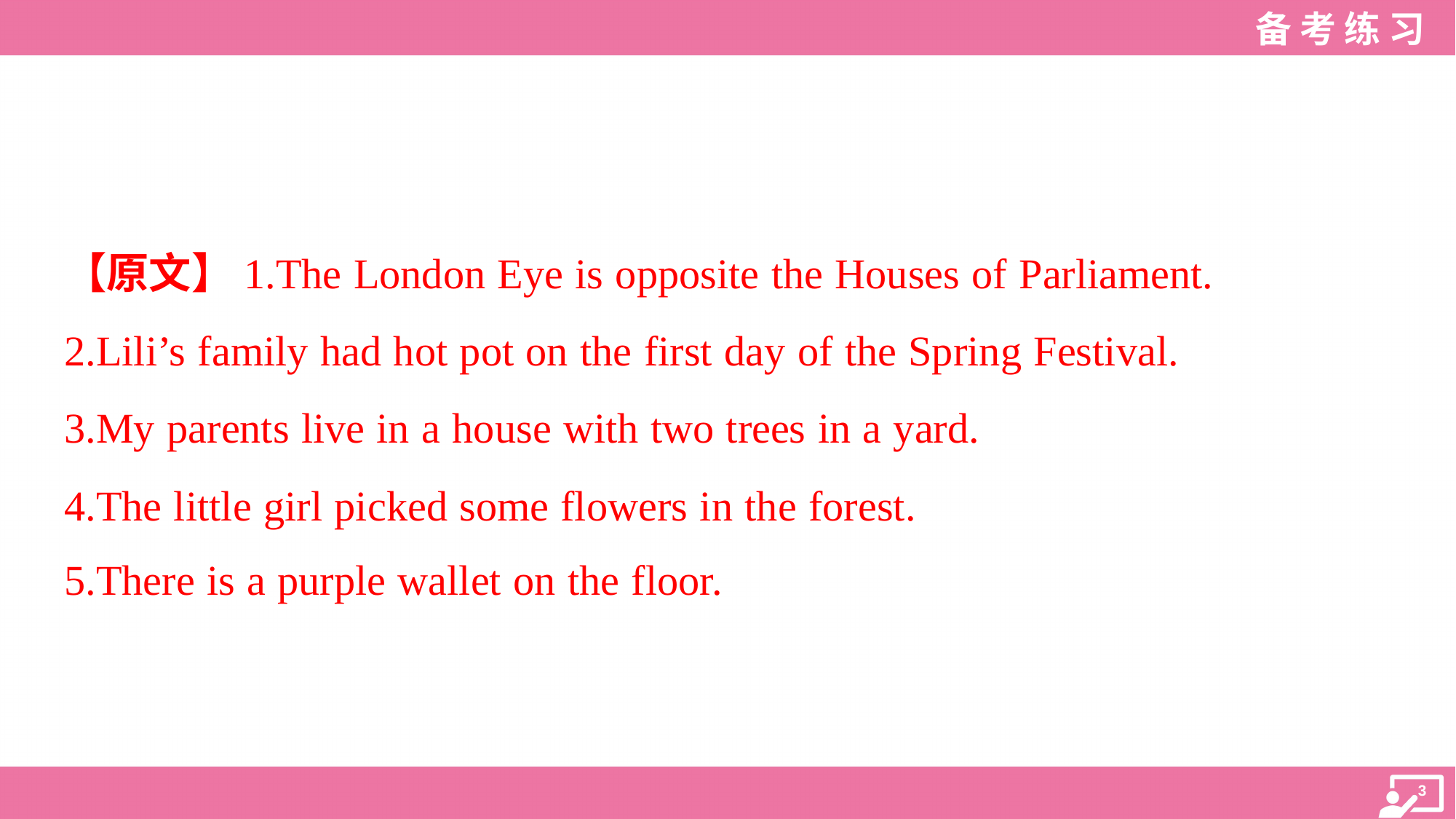

【原文】1.The London Eye is opposite the Houses of Parliament.
2.Lili’s family had hot pot on the first day of the Spring Festival.
3.My parents live in a house with two trees in a yard.
4.The little girl picked some flowers in the forest.
5.There is a purple wallet on the floor.